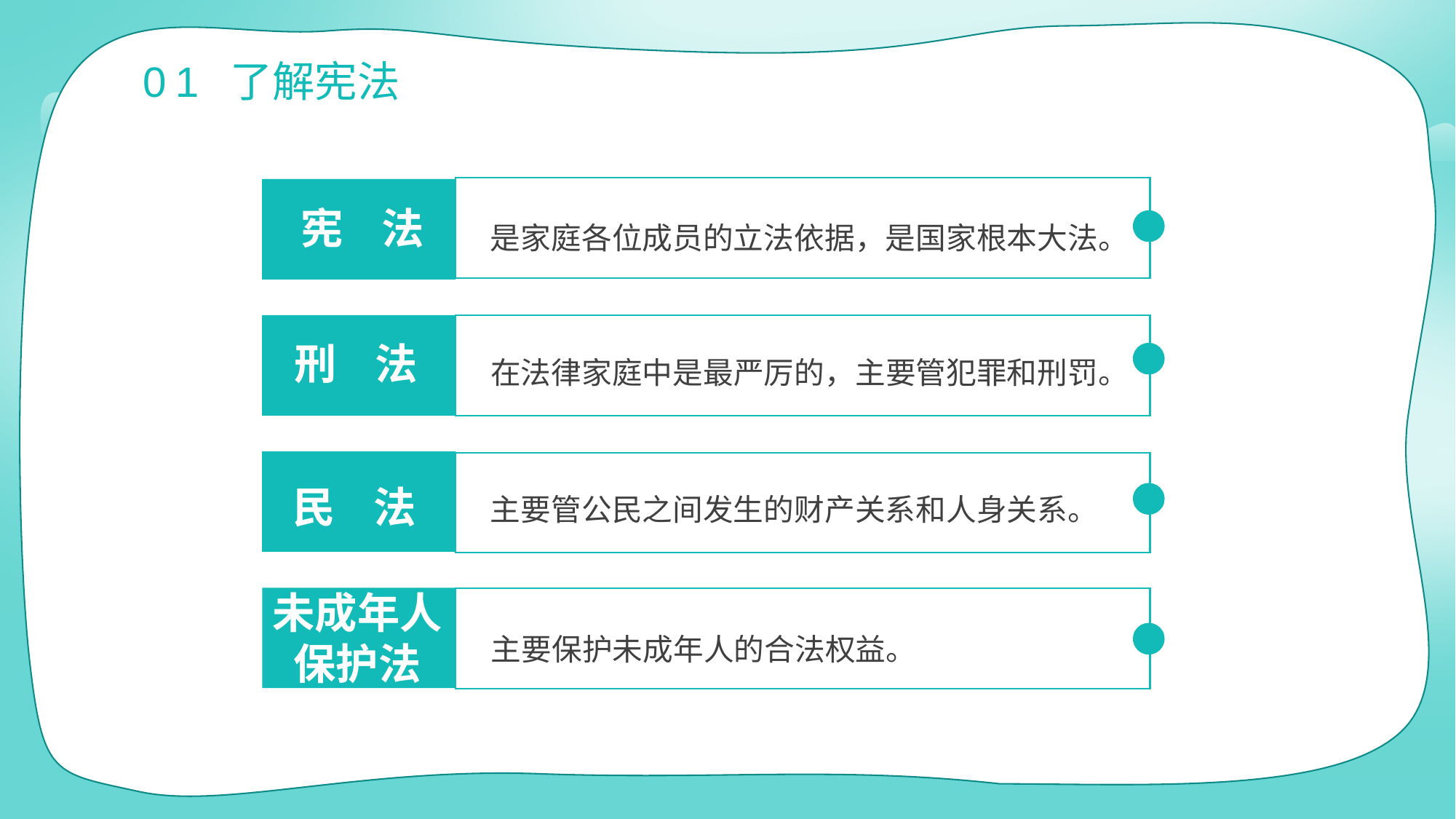

是家庭各位成员的立法依据，是国家根本大法。

宪    法

在法律家庭中是最严厉的，主要管犯罪和刑罚。

刑    法

主要管公民之间发生的财产关系和人身关系。

民    法

未成年人
保护法

主要保护未成年人的合法权益。